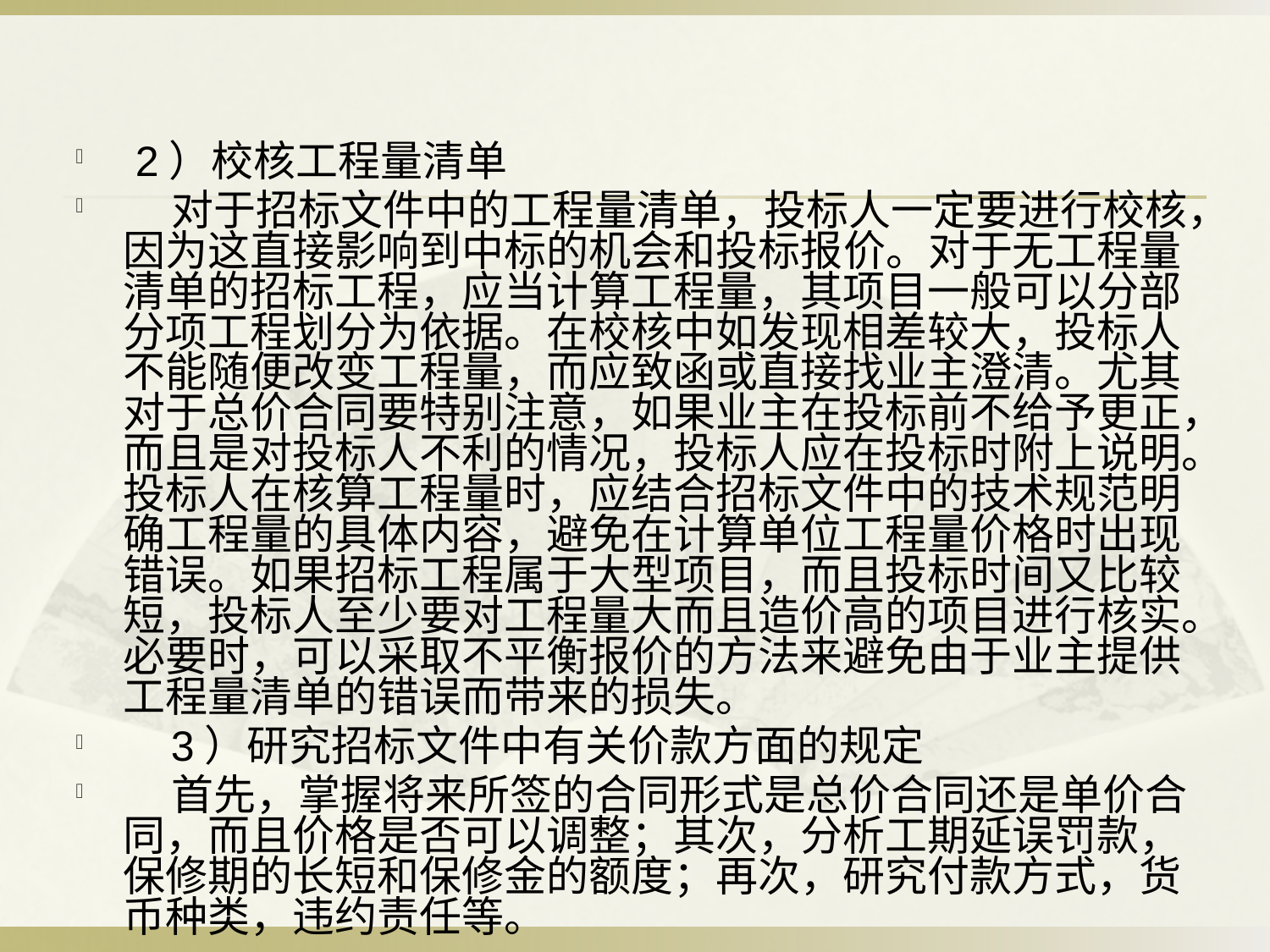

#
 2）校核工程量清单
    对于招标文件中的工程量清单，投标人一定要进行校核，因为这直接影响到中标的机会和投标报价。对于无工程量清单的招标工程，应当计算工程量，其项目一般可以分部分项工程划分为依据。在校核中如发现相差较大，投标人不能随便改变工程量，而应致函或直接找业主澄清。尤其对于总价合同要特别注意，如果业主在投标前不给予更正，而且是对投标人不利的情况，投标人应在投标时附上说明。投标人在核算工程量时，应结合招标文件中的技术规范明确工程量的具体内容，避免在计算单位工程量价格时出现错误。如果招标工程属于大型项目，而且投标时间又比较短，投标人至少要对工程量大而且造价高的项目进行核实。必要时，可以采取不平衡报价的方法来避免由于业主提供工程量清单的错误而带来的损失。
    3）研究招标文件中有关价款方面的规定
    首先，掌握将来所签的合同形式是总价合同还是单价合同，而且价格是否可以调整；其次，分析工期延误罚款，保修期的长短和保修金的额度；再次，研究付款方式，货币种类，违约责任等。